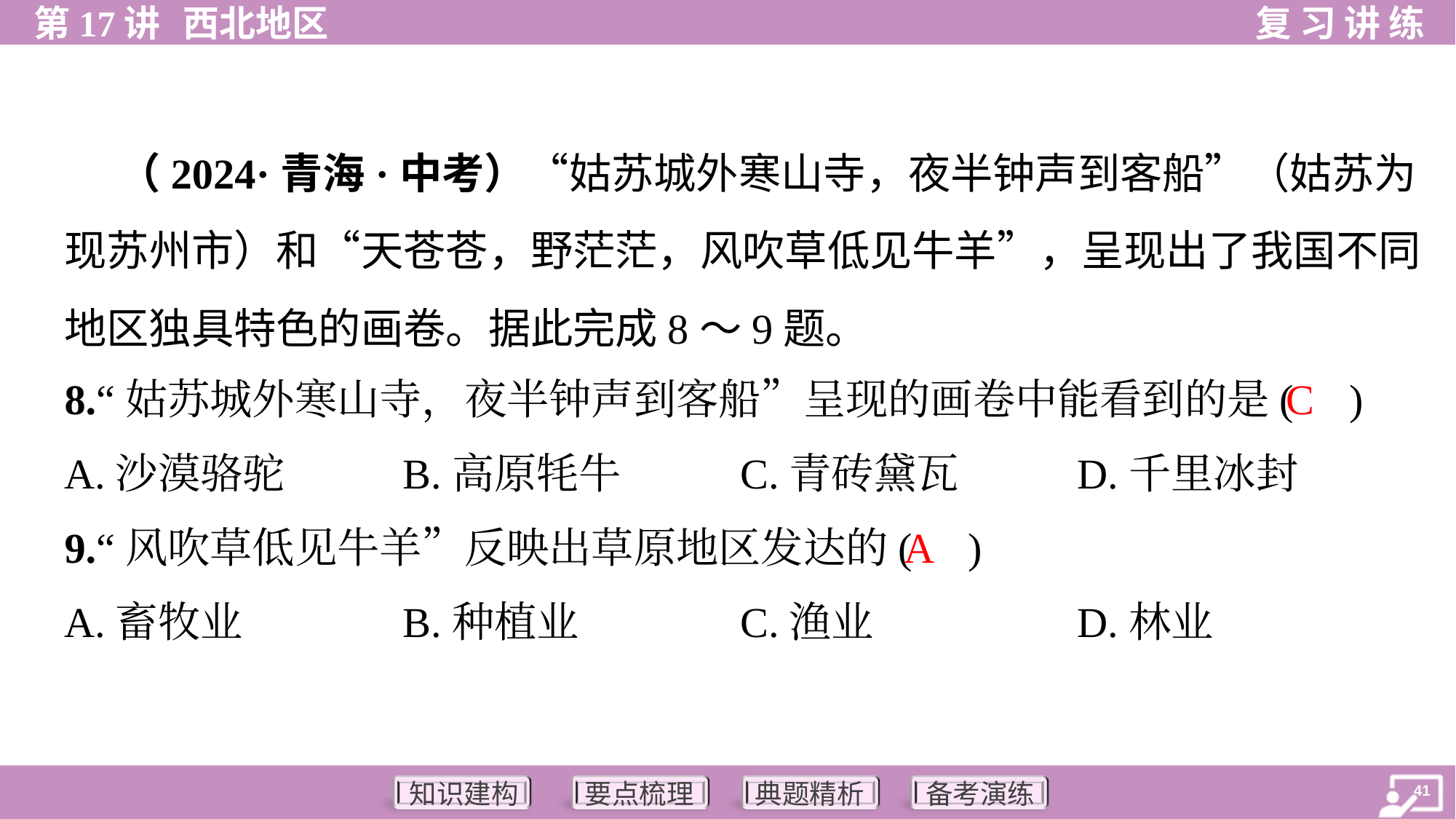

（2024·青海·中考）“姑苏城外寒山寺，夜半钟声到客船”（姑苏为
现苏州市）和“天苍苍，野茫茫，风吹草低见牛羊”，呈现出了我国不同
地区独具特色的画卷。据此完成8～9题。
C
8.“姑苏城外寒山寺，夜半钟声到客船”呈现的画卷中能看到的是(     )
A.沙漠骆驼	B.高原牦牛	C.青砖黛瓦	D.千里冰封
A
9.“风吹草低见牛羊”反映出草原地区发达的(     )
A.畜牧业	B.种植业	C.渔业	D.林业